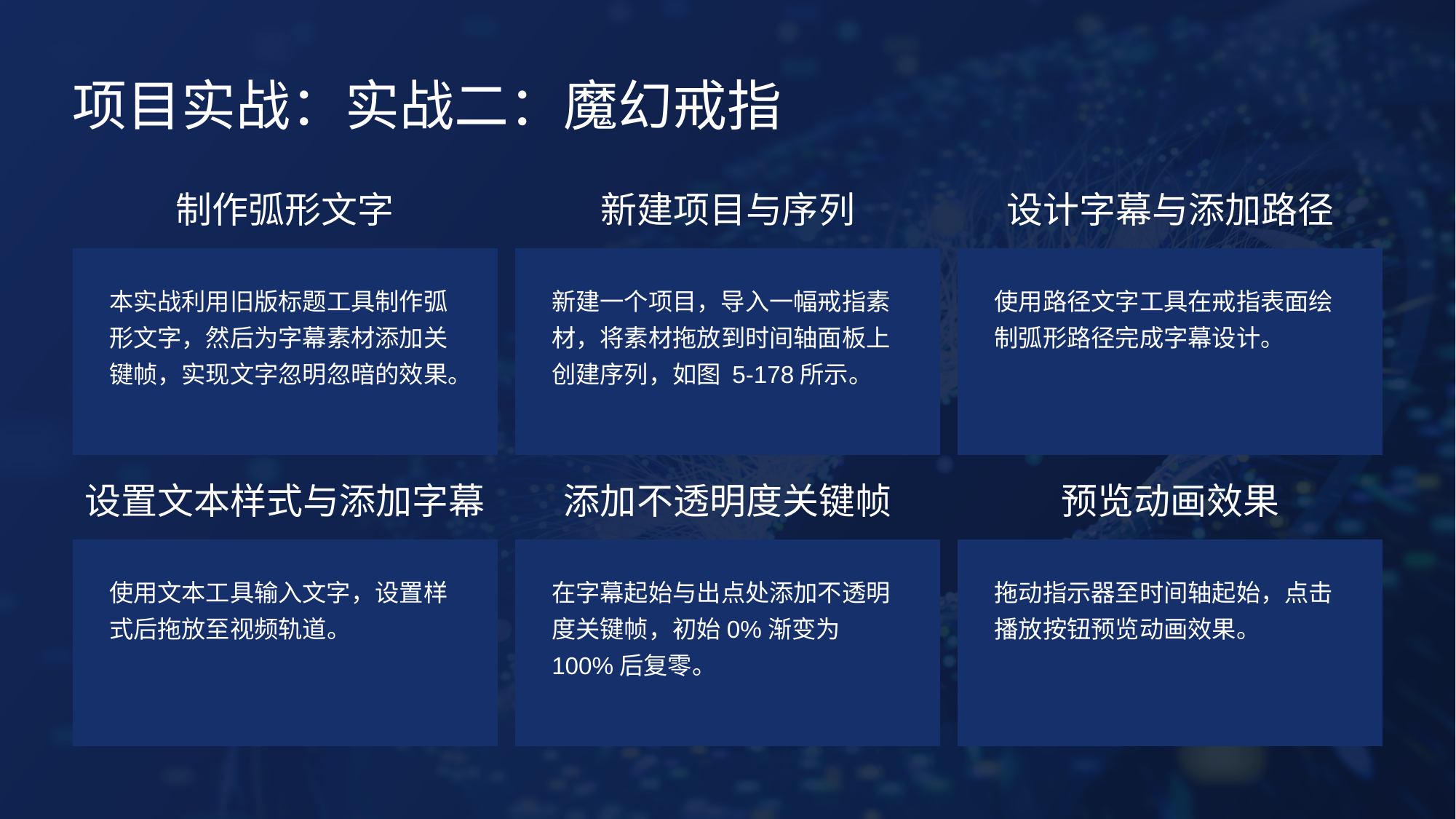

项目实战：实战二：魔幻戒指
制作弧形文字
新建项目与序列
设计字幕与添加路径

本实战利用旧版标题工具制作弧形文字，然后为字幕素材添加关键帧，实现文字忽明忽暗的效果。
新建一个项目，导入一幅戒指素材，将素材拖放到时间轴面板上创建序列，如图 5-178所示。
使用路径文字工具在戒指表面绘制弧形路径完成字幕设计。
设置文本样式与添加字幕
添加不透明度关键帧
预览动画效果

使用文本工具输入文字，设置样式后拖放至视频轨道。
在字幕起始与出点处添加不透明度关键帧，初始0%渐变为100%后复零。
拖动指示器至时间轴起始，点击播放按钮预览动画效果。